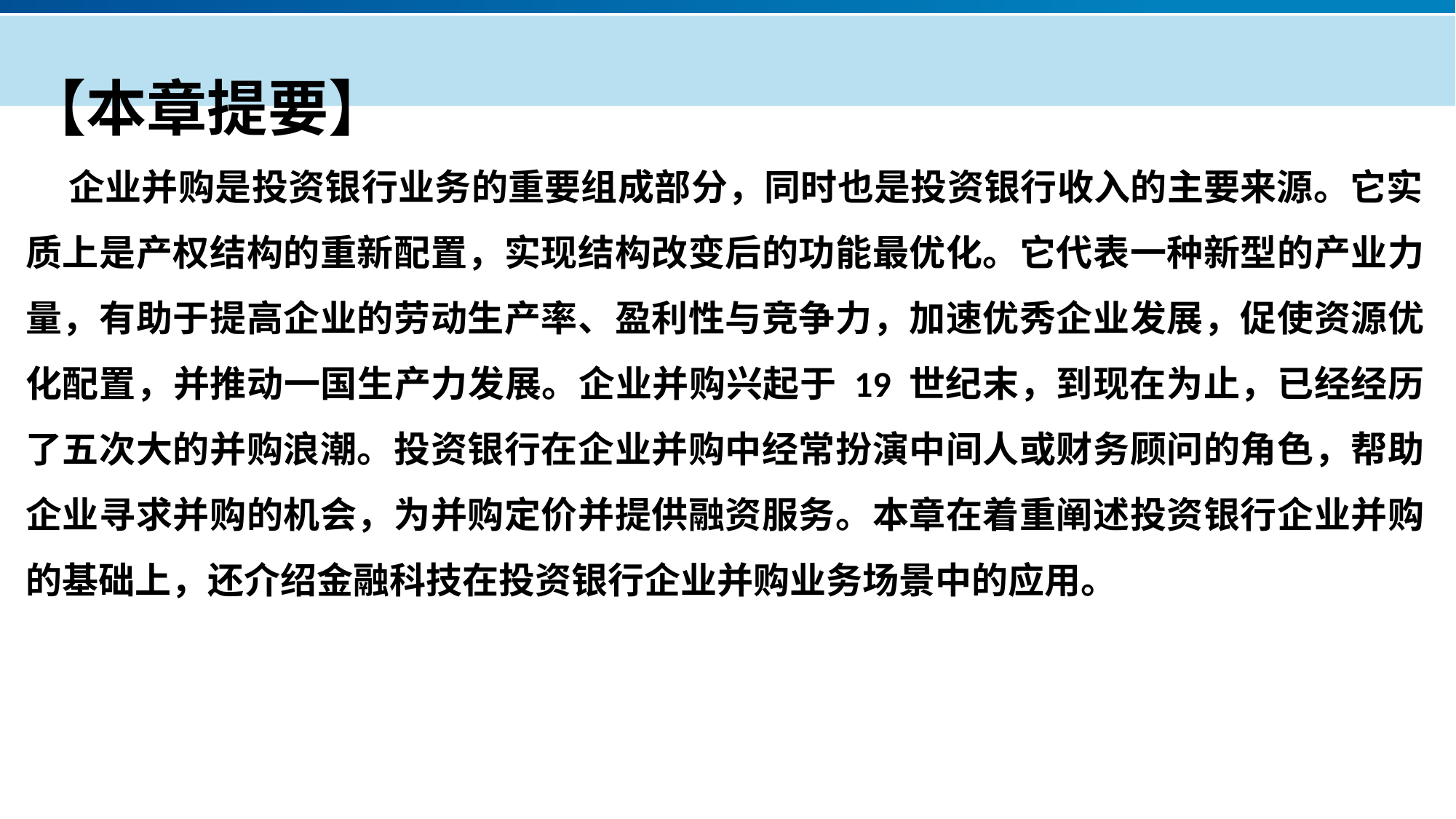

【本章提要】
    企业并购是投资银行业务的重要组成部分，同时也是投资银行收入的主要来源。它实质上是产权结构的重新配置，实现结构改变后的功能最优化。它代表一种新型的产业力量，有助于提高企业的劳动生产率、盈利性与竞争力，加速优秀企业发展，促使资源优化配置，并推动一国生产力发展。企业并购兴起于 19 世纪末，到现在为止，已经经历了五次大的并购浪潮。投资银行在企业并购中经常扮演中间人或财务顾问的角色，帮助企业寻求并购的机会，为并购定价并提供融资服务。本章在着重阐述投资银行企业并购的基础上，还介绍金融科技在投资银行企业并购业务场景中的应用。
产品服务
公司优势
公司简介
产品系列
品牌优势
企业愿景
主打产品
团队组织
核心竞争力
人才优势
联系方式
历程荣誉
售后支持
商业模式
期待合作